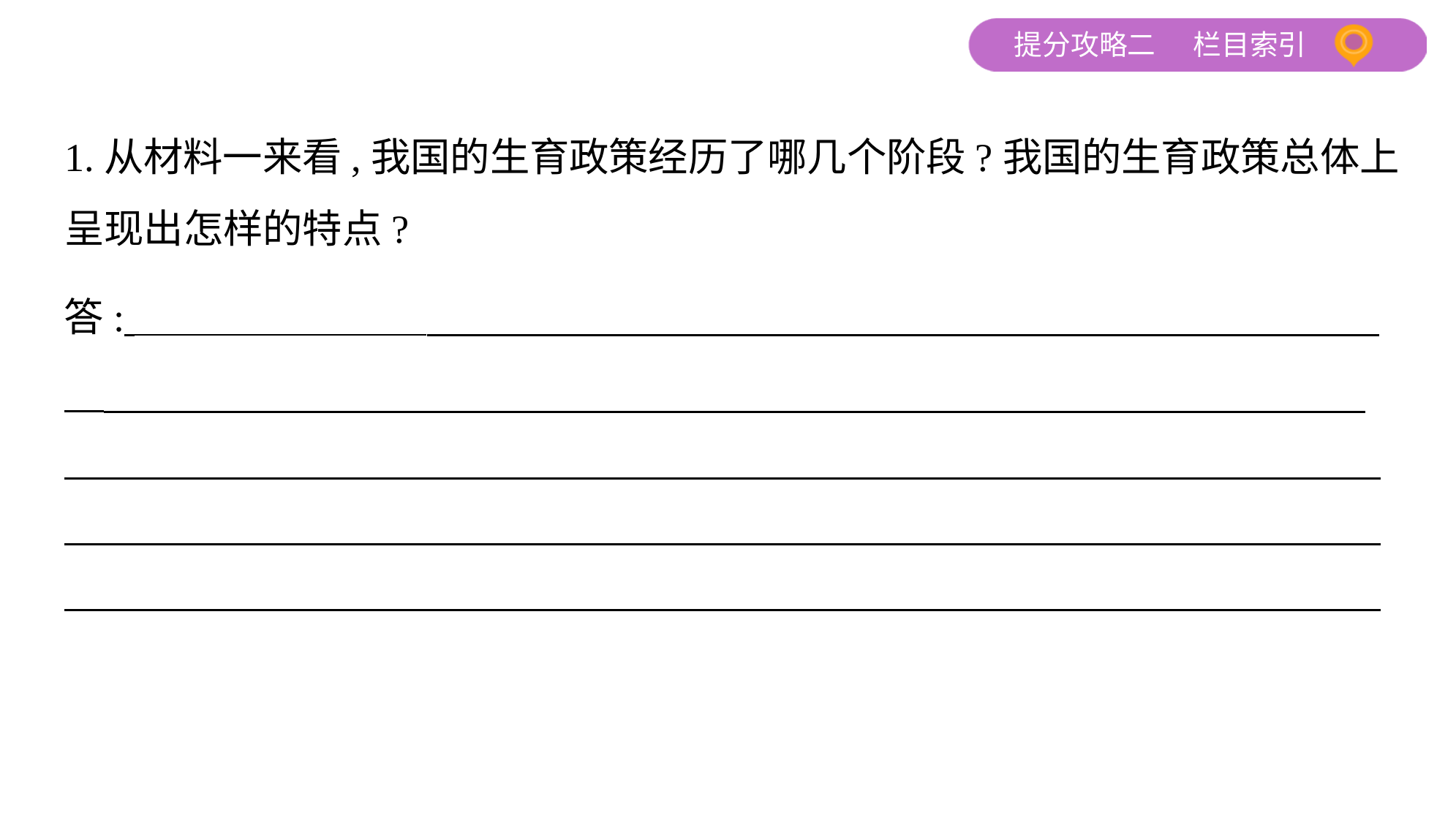

1.从材料一来看,我国的生育政策经历了哪几个阶段?我国的生育政策总体上
呈现出怎样的特点?
答: